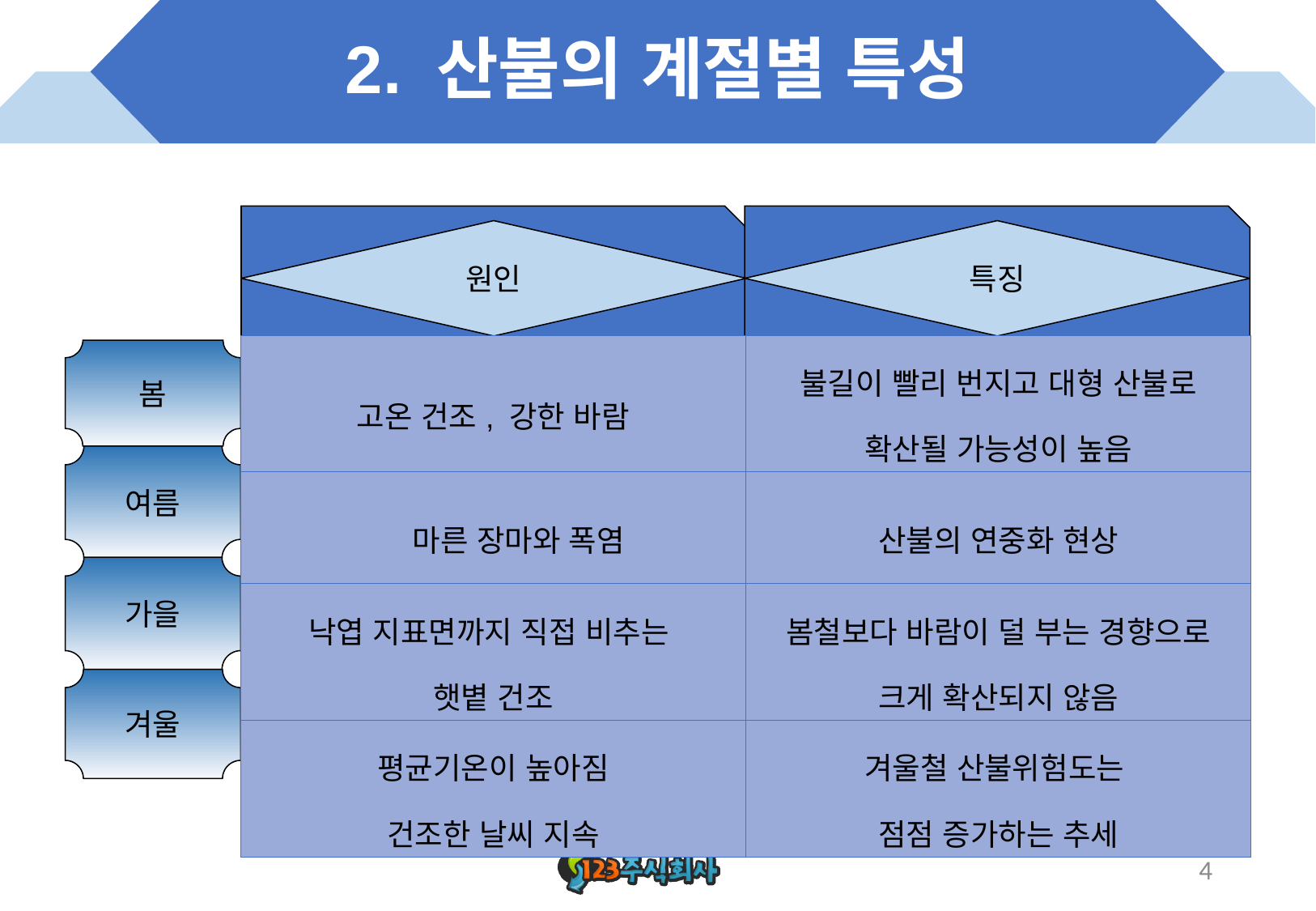

# 2. 산불의 계절별 특성

원인
특징
| 고온 건조, 강한 바람 | 불길이 빨리 번지고 대형 산불로 확산될 가능성이 높음 |
| --- | --- |
| 마른 장마와 폭염 | 산불의 연중화 현상 |
| 낙엽 지표면까지 직접 비추는 햇볕 건조 | 봄철보다 바람이 덜 부는 경향으로 크게 확산되지 않음 |
| 평균기온이 높아짐 건조한 날씨 지속 | 겨울철 산불위험도는 점점 증가하는 추세 |
봄
여름
가을
겨울
4